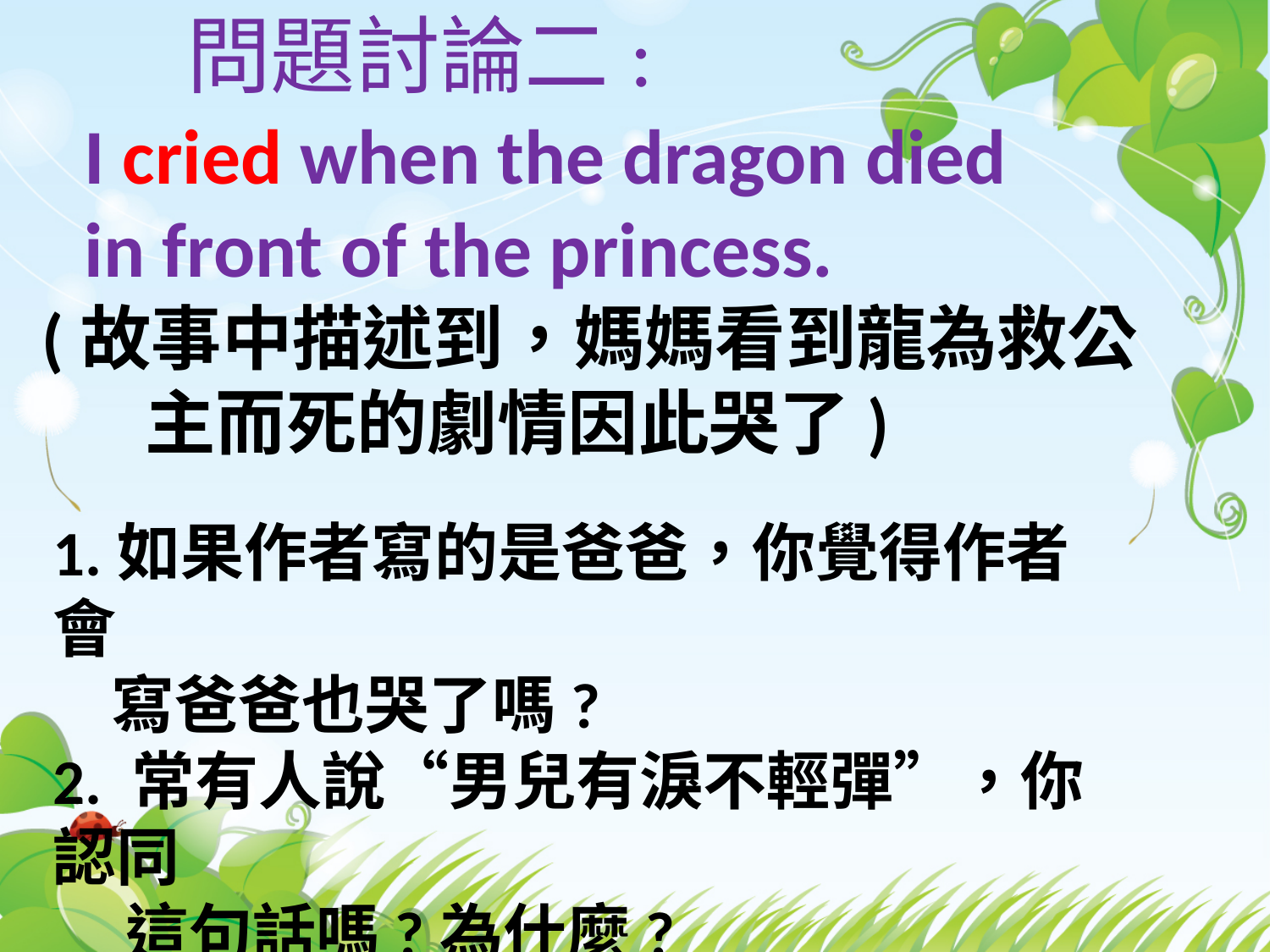

問題討論二:
    I cried when the dragon died
    in front of the princess.

(故事中描述到，媽媽看到龍為救公主而死的劇情因此哭了)
1.如果作者寫的是爸爸，你覺得作者會
   寫爸爸也哭了嗎?
2. 常有人說“男兒有淚不輕彈”，你認同
    這句話嗎?為什麼?